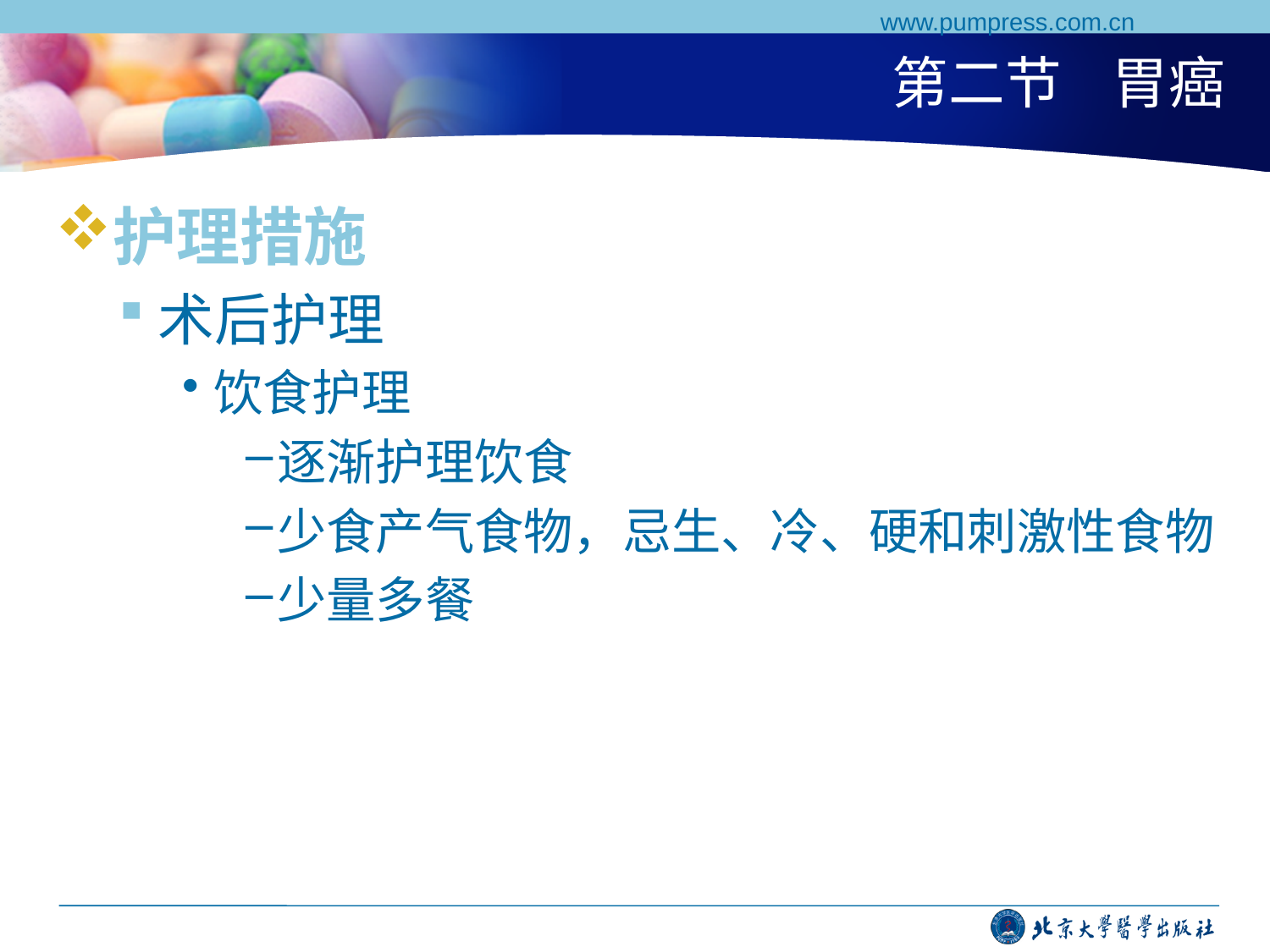

www.pumpress.com.cn
# 第二节    胃癌
护理措施
术后护理
饮食护理
逐渐护理饮食
少食产气食物，忌生、冷、硬和刺激性食物
少量多餐